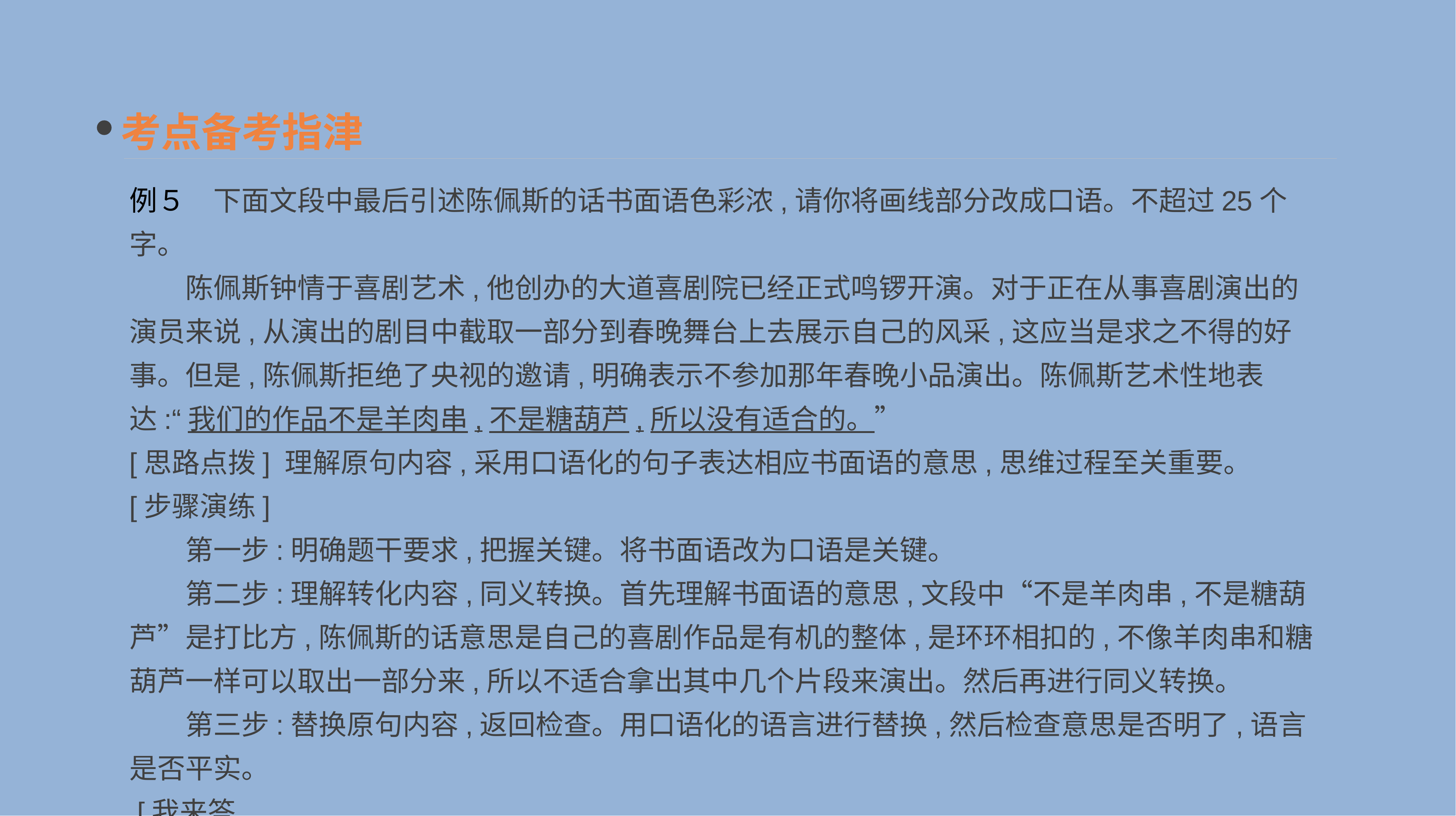

考点备考指津

例５　下面文段中最后引述陈佩斯的话书面语色彩浓,请你将画线部分改成口语。不超过25个字。
　　陈佩斯钟情于喜剧艺术,他创办的大道喜剧院已经正式鸣锣开演。对于正在从事喜剧演出的演员来说,从演出的剧目中截取一部分到春晚舞台上去展示自己的风采,这应当是求之不得的好事。但是,陈佩斯拒绝了央视的邀请,明确表示不参加那年春晚小品演出。陈佩斯艺术性地表达:“我们的作品不是羊肉串,不是糖葫芦,所以没有适合的。”
[思路点拨] 理解原句内容,采用口语化的句子表达相应书面语的意思,思维过程至关重要。
[步骤演练]
　　第一步:明确题干要求,把握关键。将书面语改为口语是关键。
　　第二步:理解转化内容,同义转换。首先理解书面语的意思,文段中“不是羊肉串,不是糖葫芦”是打比方,陈佩斯的话意思是自己的喜剧作品是有机的整体,是环环相扣的,不像羊肉串和糖葫芦一样可以取出一部分来,所以不适合拿出其中几个片段来演出。然后再进行同义转换。
　　第三步:替换原句内容,返回检查。用口语化的语言进行替换,然后检查意思是否明了,语言是否平实。
 [我来答题]____________________________________________________________________________________